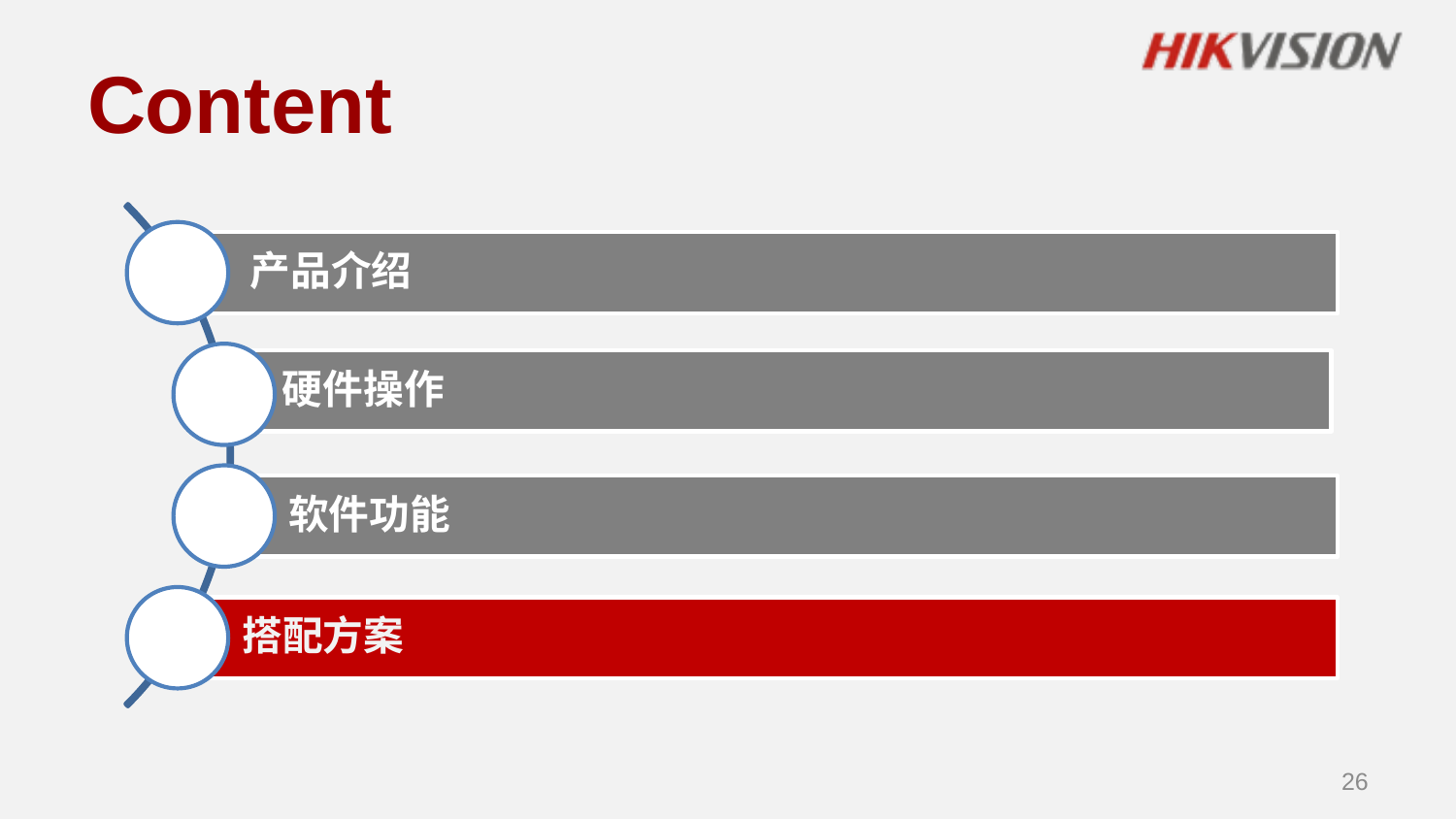

# Content
 产品介绍
硬件操作
软件功能
搭配方案
26